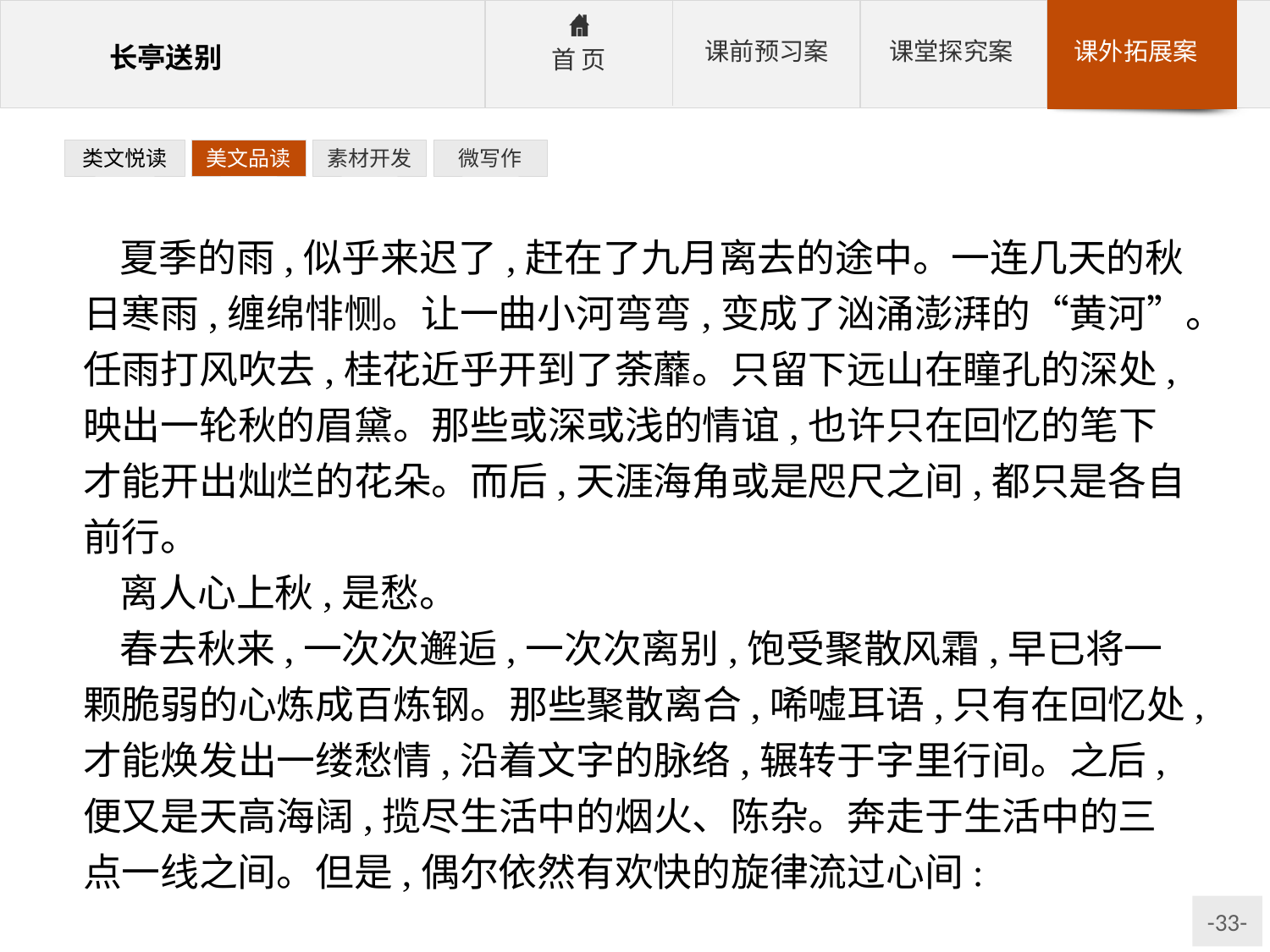

类文悦读
美文品读
素材开发
微写作
夏季的雨,似乎来迟了,赶在了九月离去的途中。一连几天的秋日寒雨,缠绵悱恻。让一曲小河弯弯,变成了汹涌澎湃的“黄河”。任雨打风吹去,桂花近乎开到了荼蘼。只留下远山在瞳孔的深处,映出一轮秋的眉黛。那些或深或浅的情谊,也许只在回忆的笔下才能开出灿烂的花朵。而后,天涯海角或是咫尺之间,都只是各自前行。
离人心上秋,是愁。
春去秋来,一次次邂逅,一次次离别,饱受聚散风霜,早已将一颗脆弱的心炼成百炼钢。那些聚散离合,唏嘘耳语,只有在回忆处,才能焕发出一缕愁情,沿着文字的脉络,辗转于字里行间。之后,便又是天高海阔,揽尽生活中的烟火、陈杂。奔走于生活中的三点一线之间。但是,偶尔依然有欢快的旋律流过心间: